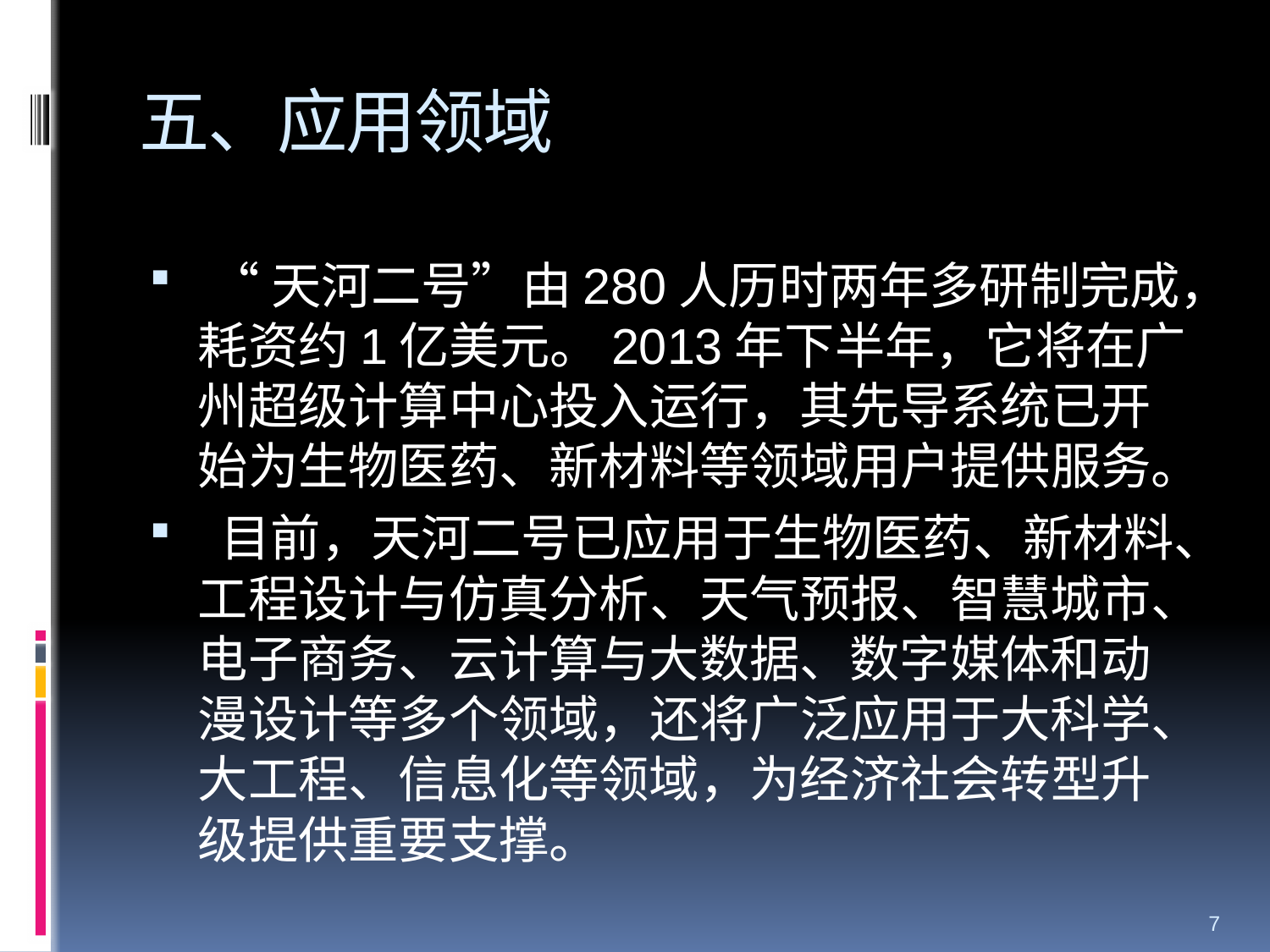

# 五、应用领域
 “天河二号”由280人历时两年多研制完成，耗资约1亿美元。2013年下半年，它将在广州超级计算中心投入运行，其先导系统已开始为生物医药、新材料等领域用户提供服务。
 目前，天河二号已应用于生物医药、新材料、工程设计与仿真分析、天气预报、智慧城市、电子商务、云计算与大数据、数字媒体和动漫设计等多个领域，还将广泛应用于大科学、大工程、信息化等领域，为经济社会转型升级提供重要支撑。

7